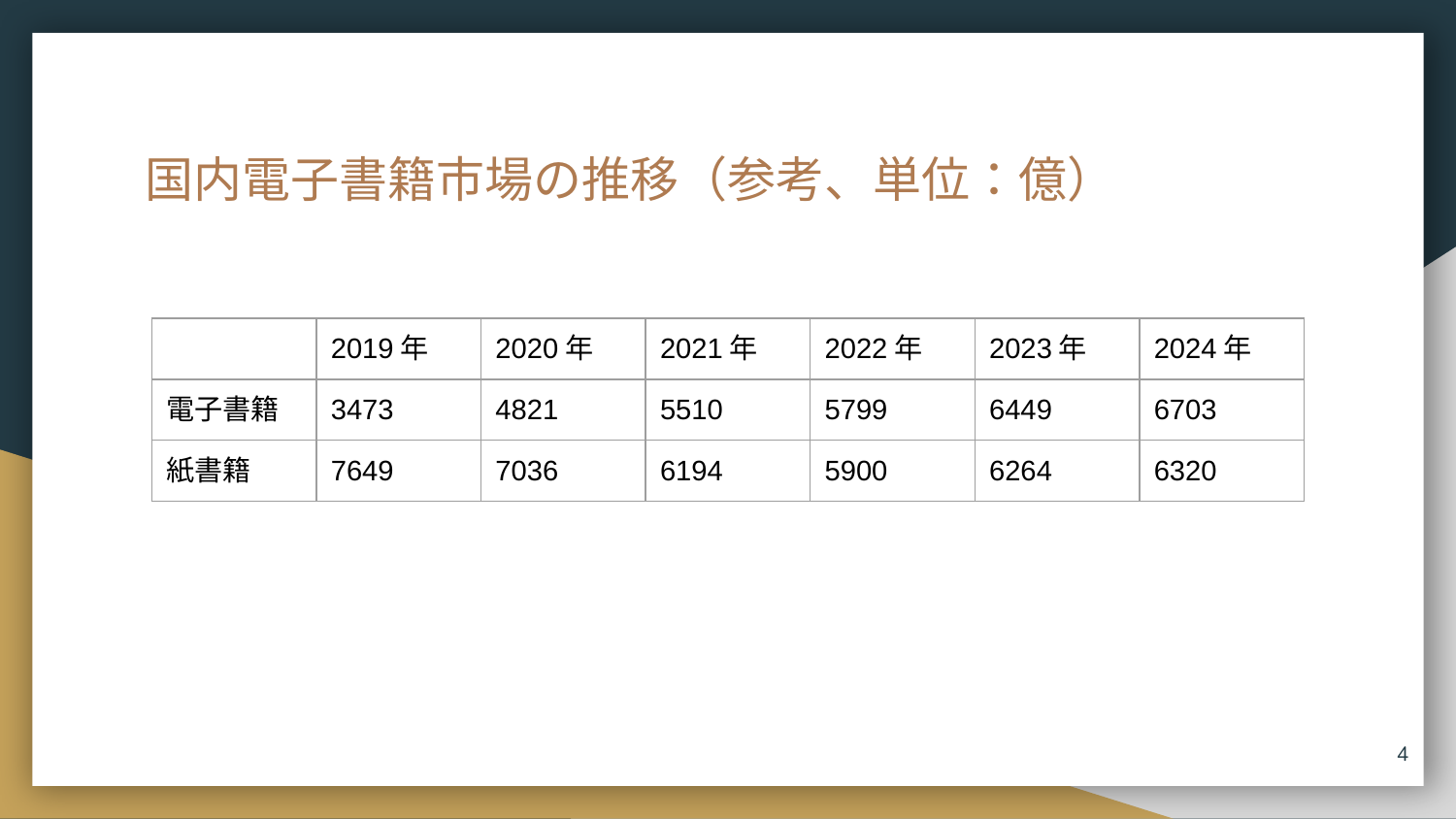

# 国内電子書籍市場の推移（参考、単位：億）

|  | 2019年 | 2020年 | 2021年 | 2022年 | 2023年 | 2024年 |
| --- | --- | --- | --- | --- | --- | --- |
| 電子書籍 | 3473 | 4821 | 5510 | 5799 | 6449 | 6703 |
| 紙書籍 | 7649 | 7036 | 6194 | 5900 | 6264 | 6320 |
4